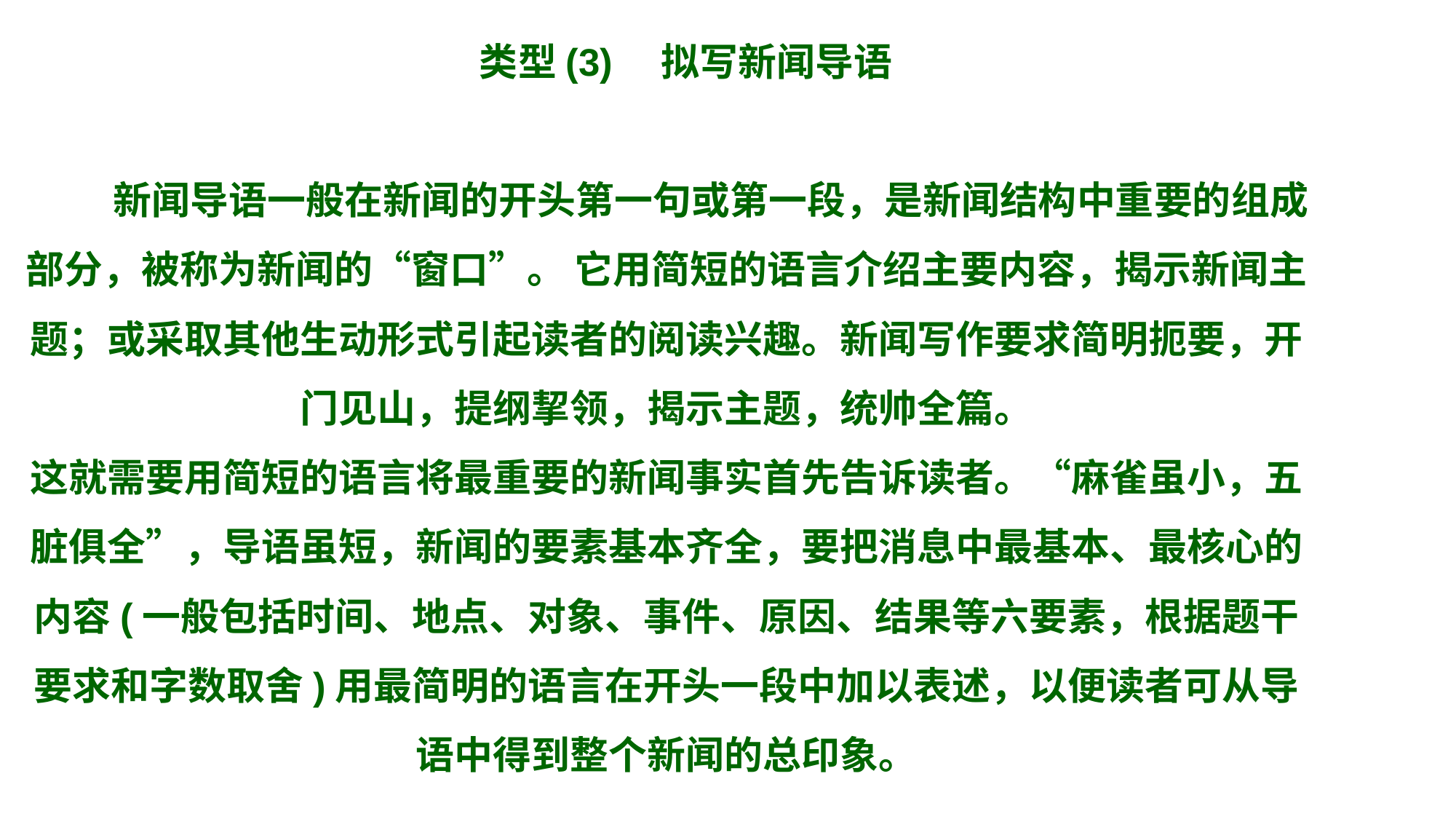

类型(3)　拟写新闻导语

         新闻导语一般在新闻的开头第一句或第一段，是新闻结构中重要的组成部分，被称为新闻的“窗口”。 它用简短的语言介绍主要内容，揭示新闻主题；或采取其他生动形式引起读者的阅读兴趣。新闻写作要求简明扼要，开门见山，提纲挈领，揭示主题，统帅全篇。
这就需要用简短的语言将最重要的新闻事实首先告诉读者。“麻雀虽小，五脏俱全”，导语虽短，新闻的要素基本齐全，要把消息中最基本、最核心的内容(一般包括时间、地点、对象、事件、原因、结果等六要素，根据题干要求和字数取舍)用最简明的语言在开头一段中加以表述，以便读者可从导语中得到整个新闻的总印象。